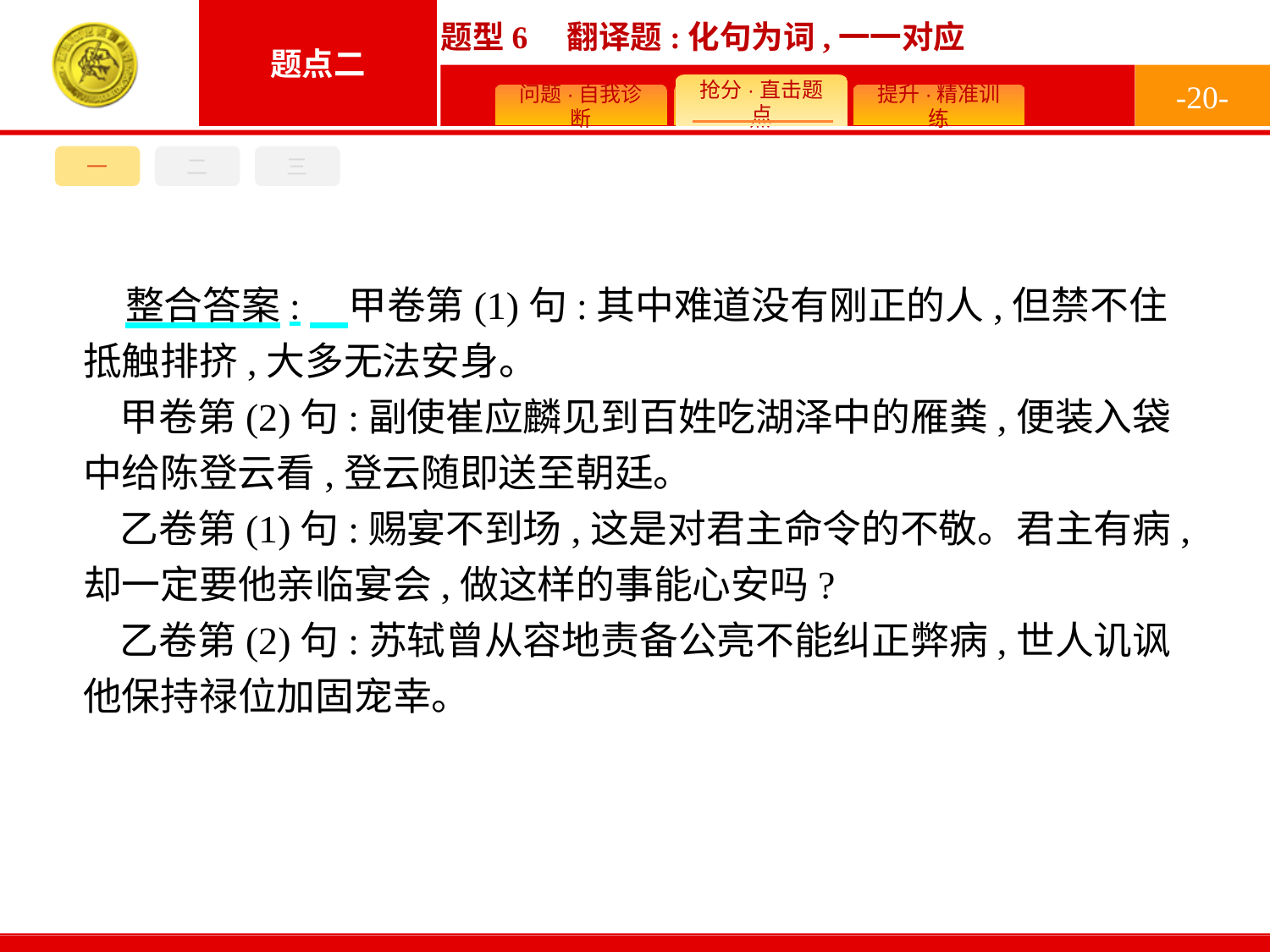

-20-
一
二
三
整合答案:　甲卷第(1)句:其中难道没有刚正的人,但禁不住抵触排挤,大多无法安身。
甲卷第(2)句:副使崔应麟见到百姓吃湖泽中的雁粪,便装入袋中给陈登云看,登云随即送至朝廷。
乙卷第(1)句:赐宴不到场,这是对君主命令的不敬。君主有病,却一定要他亲临宴会,做这样的事能心安吗?
乙卷第(2)句:苏轼曾从容地责备公亮不能纠正弊病,世人讥讽他保持禄位加固宠幸。